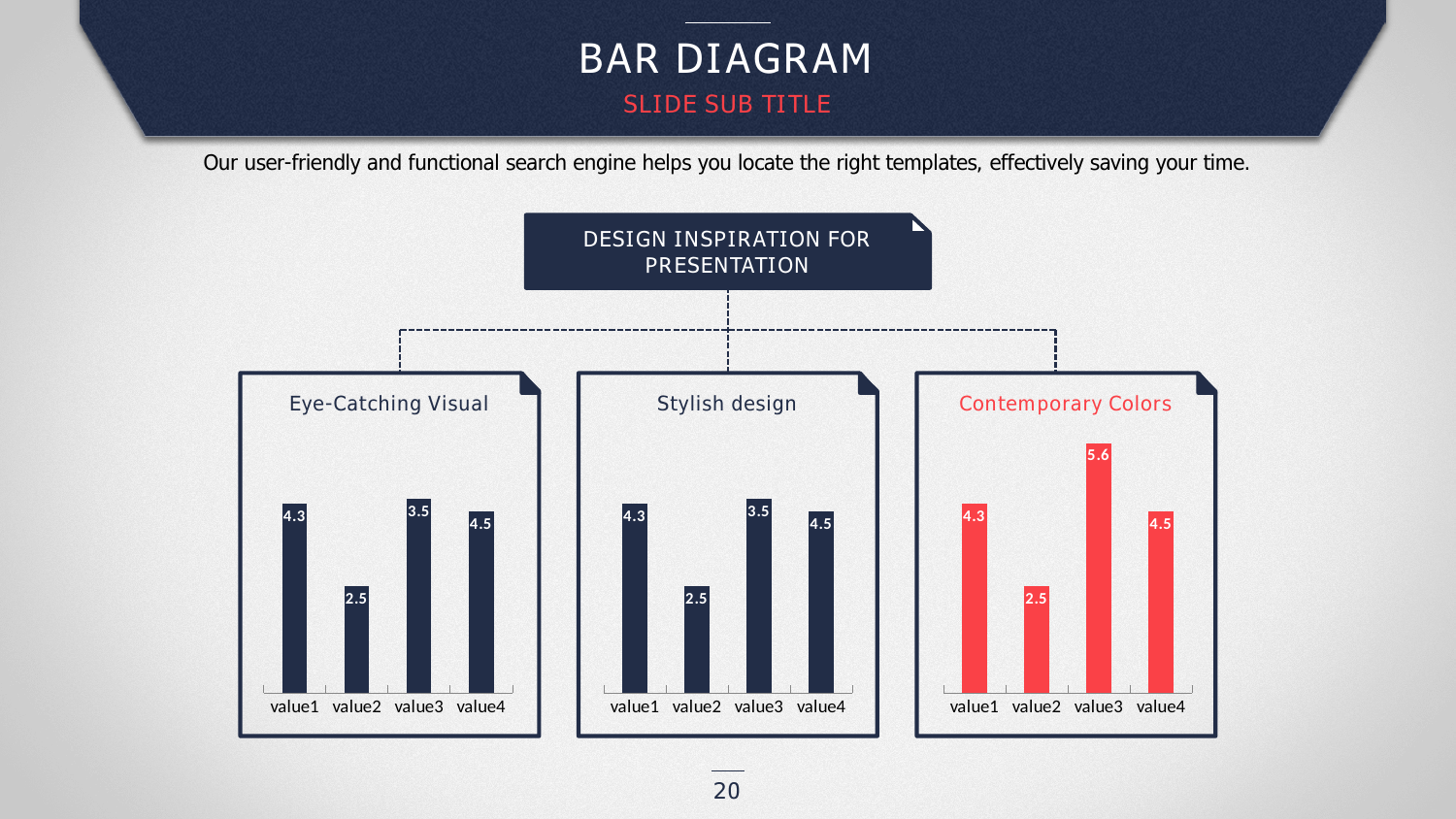

BAR DIAGRAM
SLIDE SUB TITLE
Our user-friendly and functional search engine helps you locate the right templates, effectively saving your time.

DESIGN INSPIRATION FOR PRESENTATION

### Chart

| Category | 계열 1 | 계열 2 |
|---|---|---|
| value1 | 4.3 | 2.4 |
| value2 | 2.5 | 4.4 |
| value3 | 3.5 | 1.8 |
| value4 | 4.5 | 2.8 |

### Chart

| Category | 계열 1 | 계열 2 |
|---|---|---|
| value1 | 4.3 | 2.4 |
| value2 | 2.5 | 4.4 |
| value3 | 3.5 | 1.8 |
| value4 | 4.5 | 2.8 |

### Chart

| Category | 계열 1 | 계열 2 |
|---|---|---|
| value1 | 4.3 | 2.4 |
| value2 | 2.5 | 4.4 |
| value3 | 5.6 | 1.0 |
| value4 | 4.5 | 2.8 |
Eye-Catching Visual
Stylish design
Contemporary Colors
20